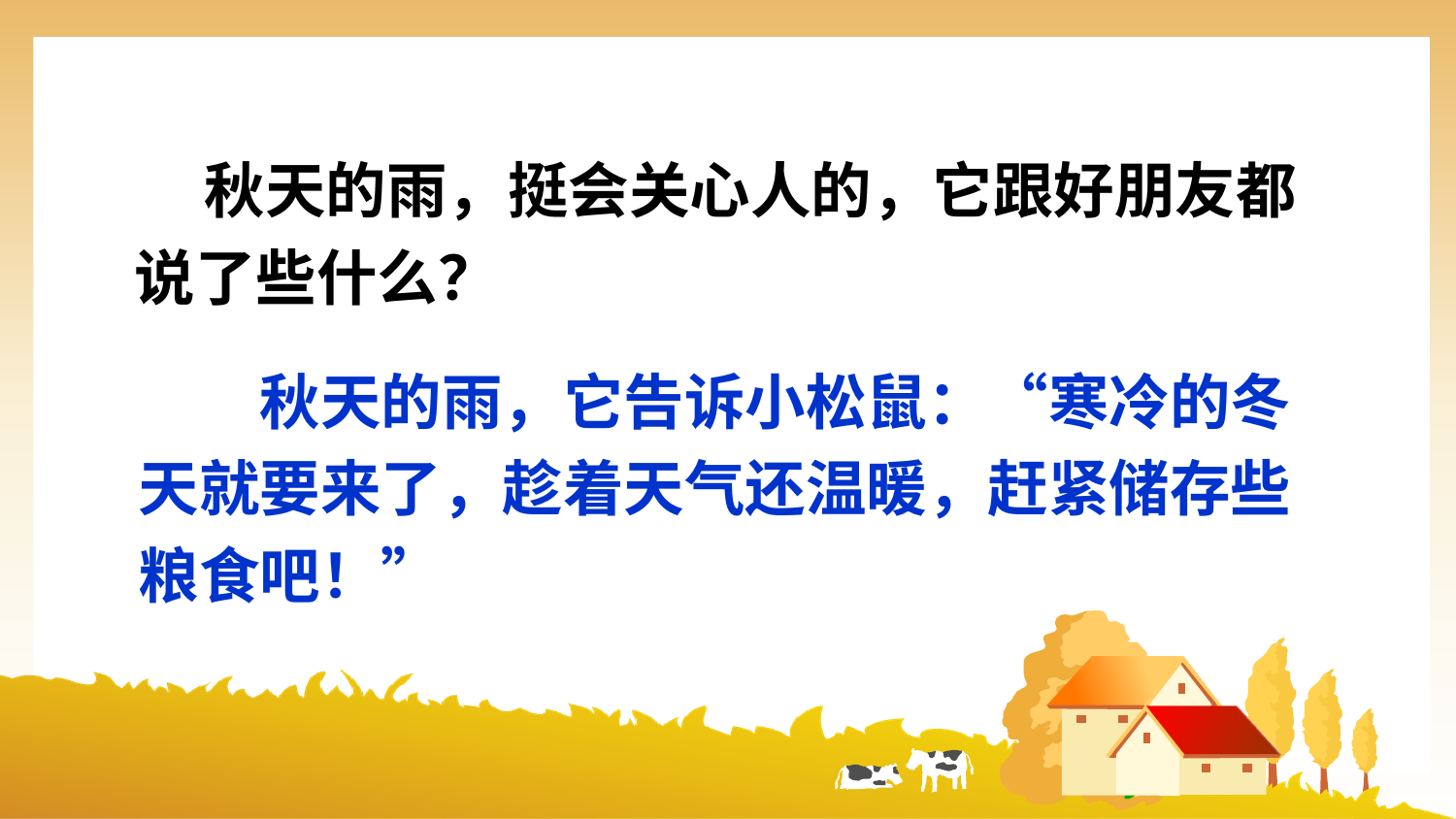

秋天的雨，挺会关心人的，它跟好朋友都说了些什么？
　　秋天的雨，它告诉小松鼠：“寒冷的冬天就要来了，趁着天气还温暖，赶紧储存些粮食吧！”